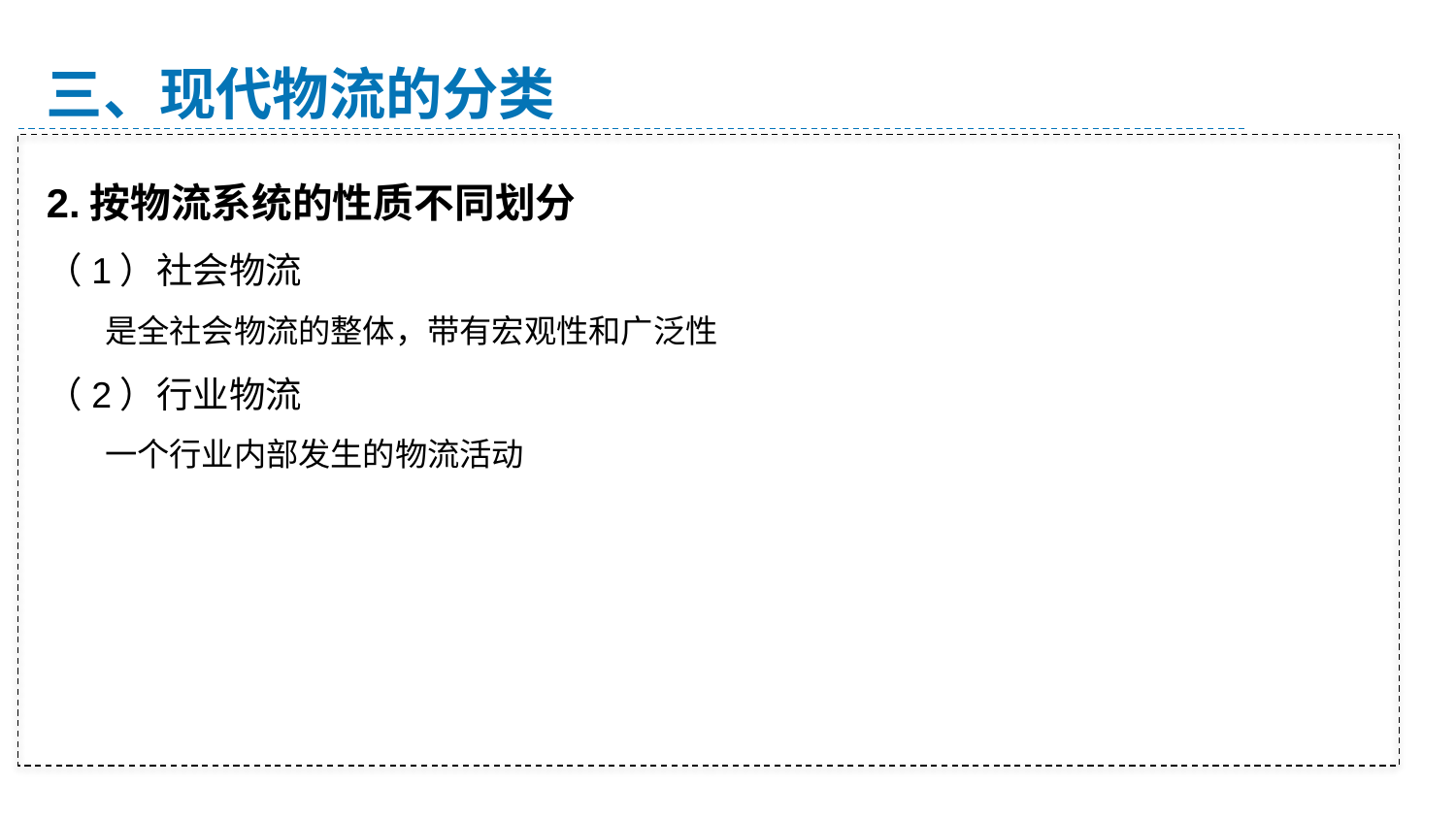

三、现代物流的分类

2.按物流系统的性质不同划分
（1）社会物流
       是全社会物流的整体，带有宏观性和广泛性
（2）行业物流
       一个行业内部发生的物流活动